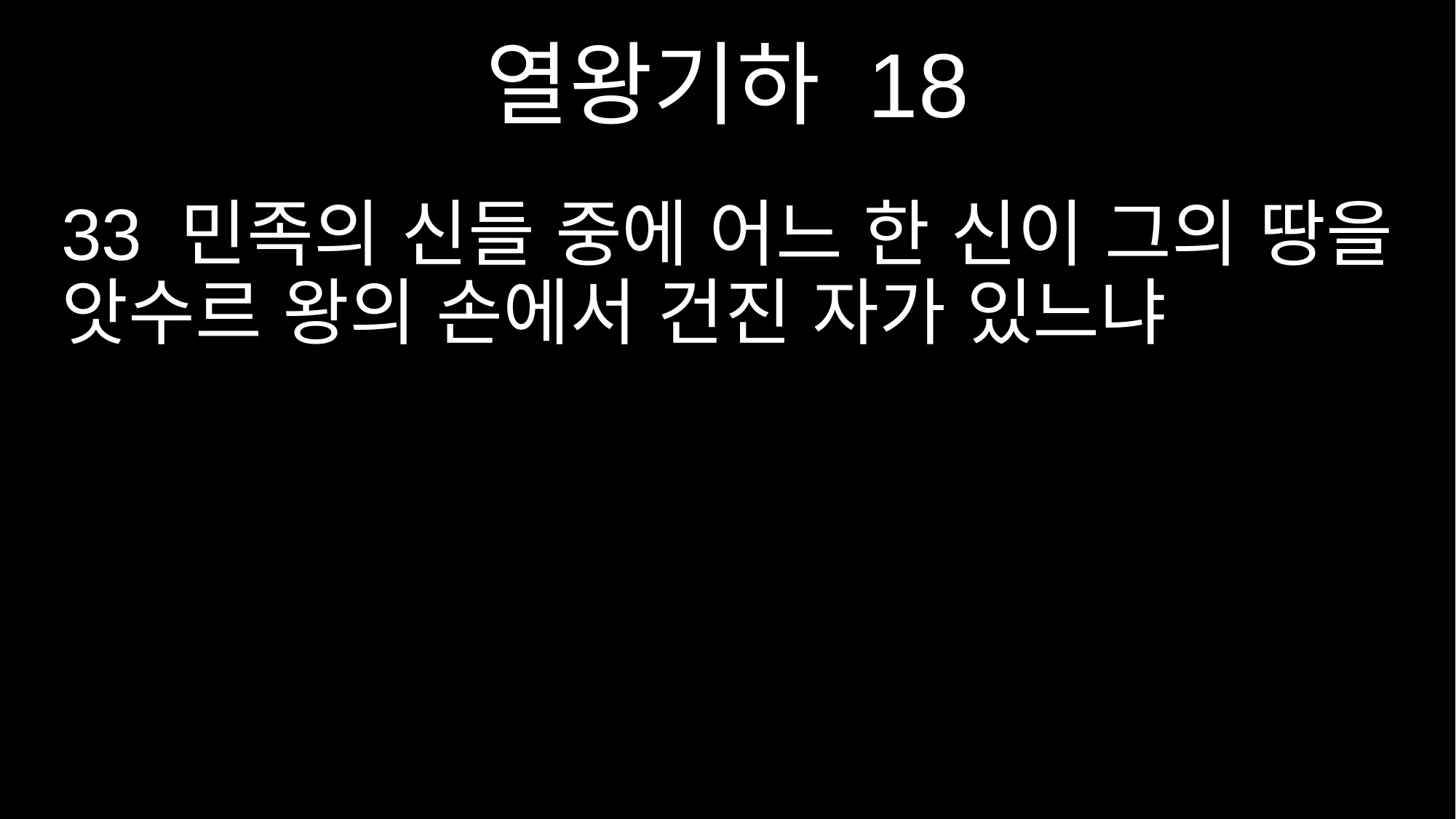

열왕기하 18
33 민족의 신들 중에 어느 한 신이 그의 땅을 앗수르 왕의 손에서 건진 자가 있느냐